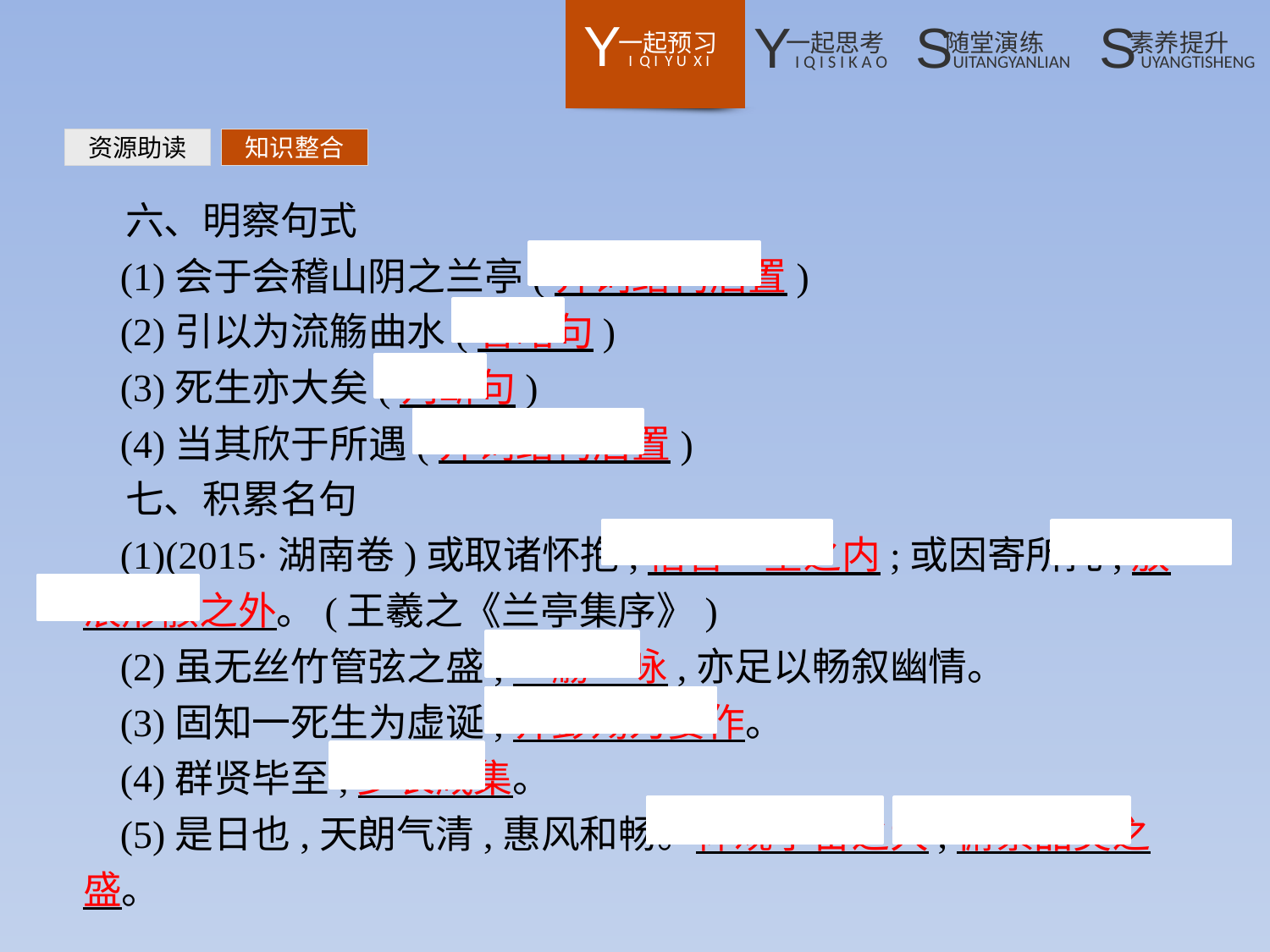

资源助读
知识整合
六、明察句式
(1)会于会稽山阴之兰亭(介词结构后置)
(2)引以为流觞曲水(省略句)
(3)死生亦大矣(判断句)
(4)当其欣于所遇(介词结构后置)
七、积累名句
(1)(2015·湖南卷)或取诸怀抱,悟言一室之内;或因寄所托,放浪形骸之外。(王羲之《兰亭集序》)
(2)虽无丝竹管弦之盛,一觞一咏,亦足以畅叙幽情。
(3)固知一死生为虚诞,齐彭殇为妄作。
(4)群贤毕至,少长咸集。
(5)是日也,天朗气清,惠风和畅。仰观宇宙之大,俯察品类之盛。